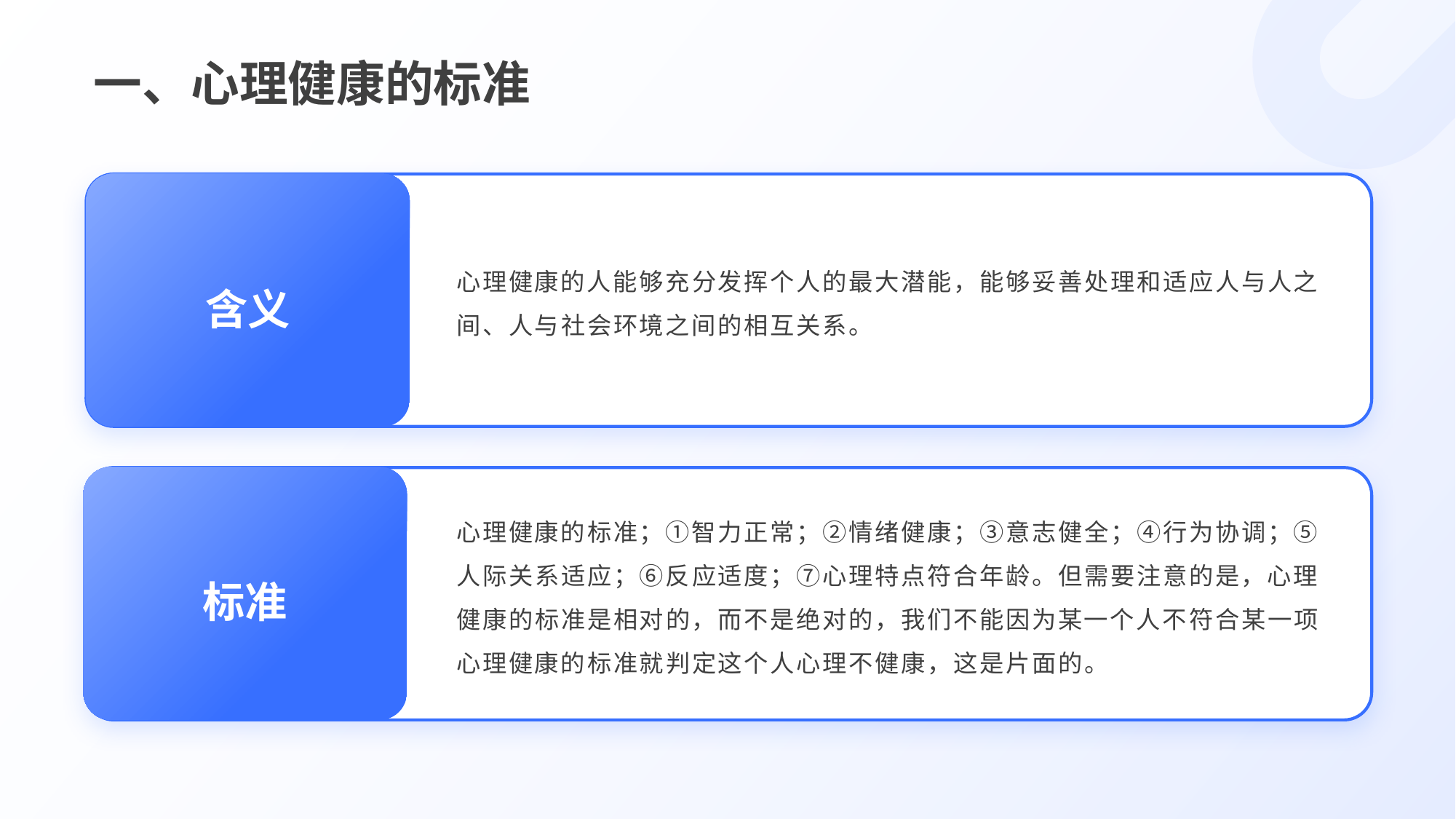

# 一、心理健康的标准
含义

心理健康的人能够充分发挥个人的最大潜能，能够妥善处理和适应人与人之间、人与社会环境之间的相互关系。
标准

心理健康的标准；①智力正常；②情绪健康；③意志健全；④行为协调；⑤人际关系适应；⑥反应适度；⑦心理特点符合年龄。但需要注意的是，心理健康的标准是相对的，而不是绝对的，我们不能因为某一个人不符合某一项心理健康的标准就判定这个人心理不健康，这是片面的。